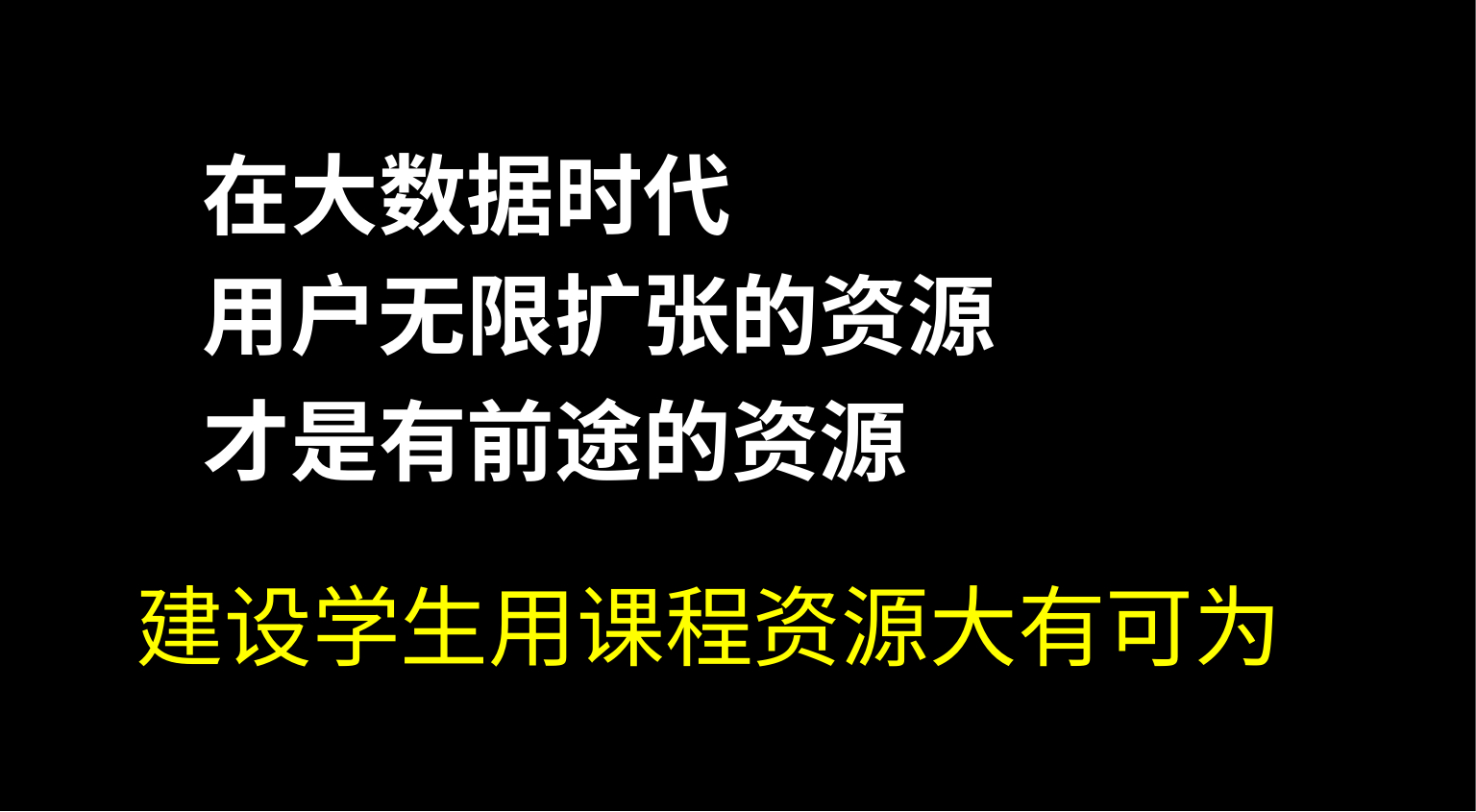

在大数据时代
用户无限扩张的资源
才是有前途的资源
建设学生用课程资源大有可为